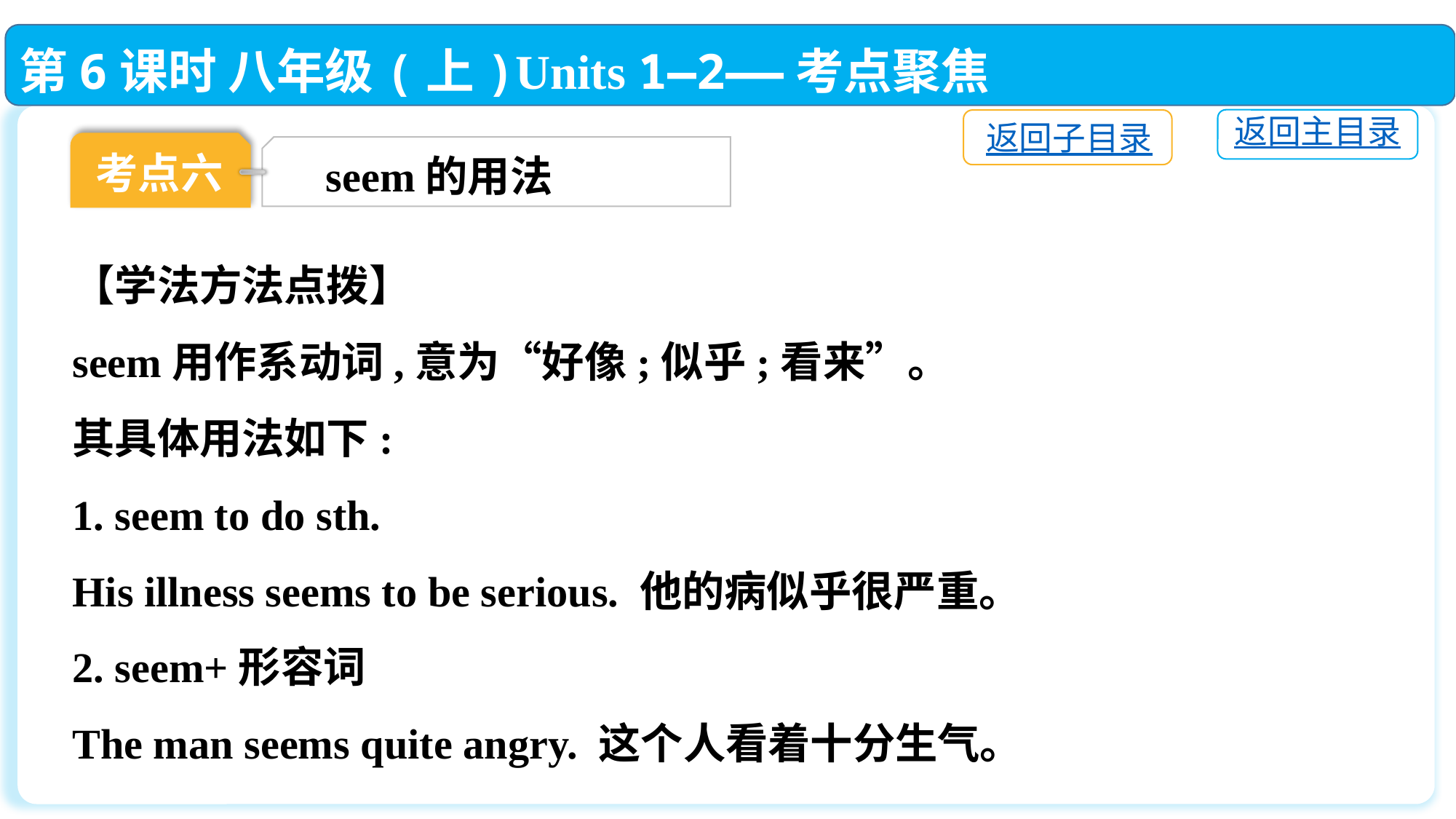

第6课时 八年级(上)Units 1—2——考点聚焦

返回主目录

返回子目录
考点六
seem的用法

【学法方法点拨】
seem用作系动词,意为“好像;似乎;看来”。
其具体用法如下:
1. seem to do sth.
His illness seems to be serious. 他的病似乎很严重。
2. seem+形容词
The man seems quite angry. 这个人看着十分生气。